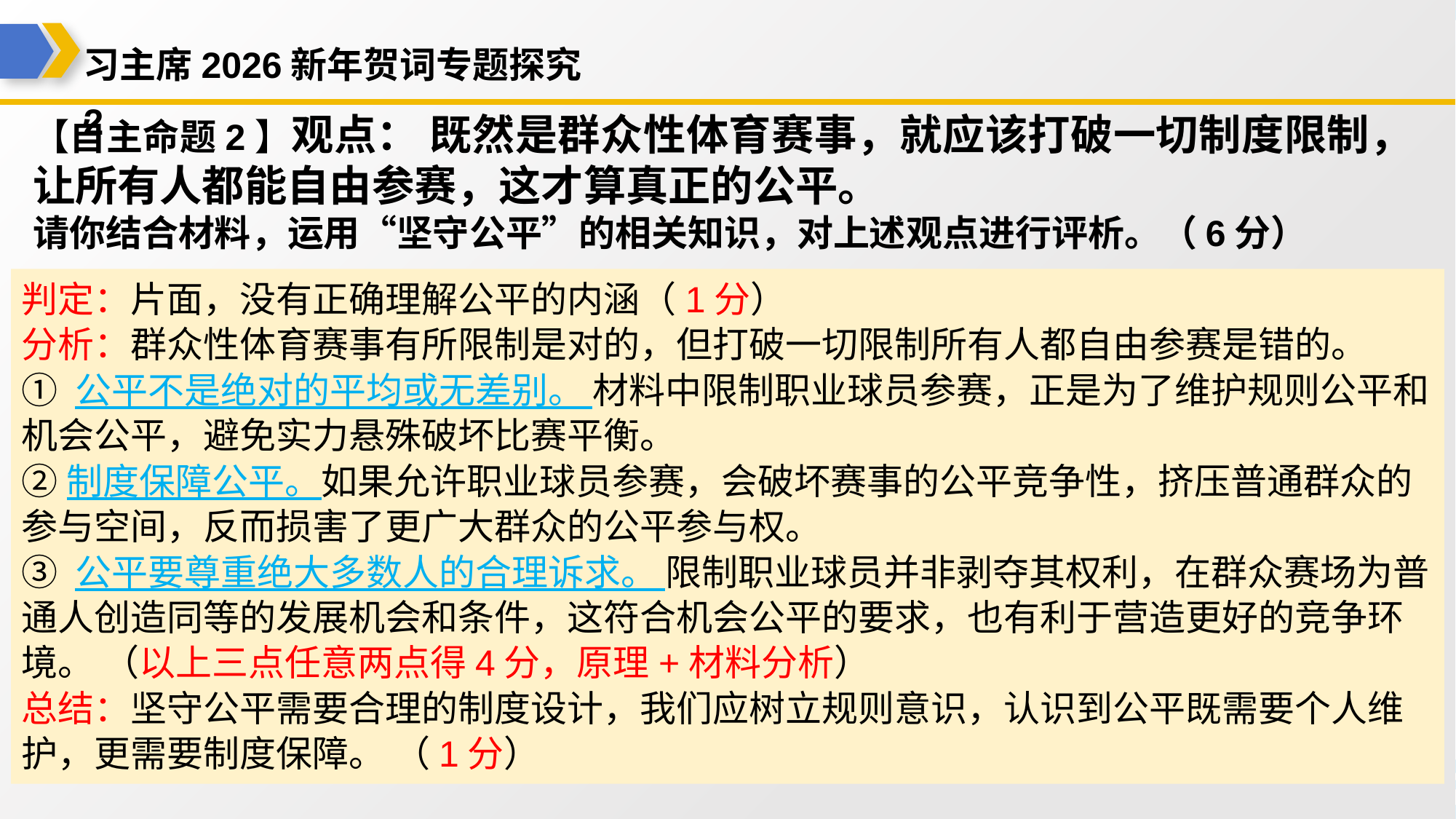

习主席2026新年贺词专题探究2

【自主命题2】观点： 既然是群众性体育赛事，就应该打破一切制度限制，让所有人都能自由参赛，这才算真正的公平。
请你结合材料，运用“坚守公平”的相关知识，对上述观点进行评析。（6分）
判定：片面，没有正确理解公平的内涵（1分）
分析：群众性体育赛事有所限制是对的，但打破一切限制所有人都自由参赛是错的。
① 公平不是绝对的平均或无差别。 材料中限制职业球员参赛，正是为了维护规则公平和机会公平，避免实力悬殊破坏比赛平衡。
②制度保障公平。如果允许职业球员参赛，会破坏赛事的公平竞争性，挤压普通群众的参与空间，反而损害了更广大群众的公平参与权。
③ 公平要尊重绝大多数人的合理诉求。 限制职业球员并非剥夺其权利，在群众赛场为普通人创造同等的发展机会和条件，这符合机会公平的要求，也有利于营造更好的竞争环境。 （以上三点任意两点得4分，原理+材料分析）
总结：坚守公平需要合理的制度设计，我们应树立规则意识，认识到公平既需要个人维护，更需要制度保障。 （1分）